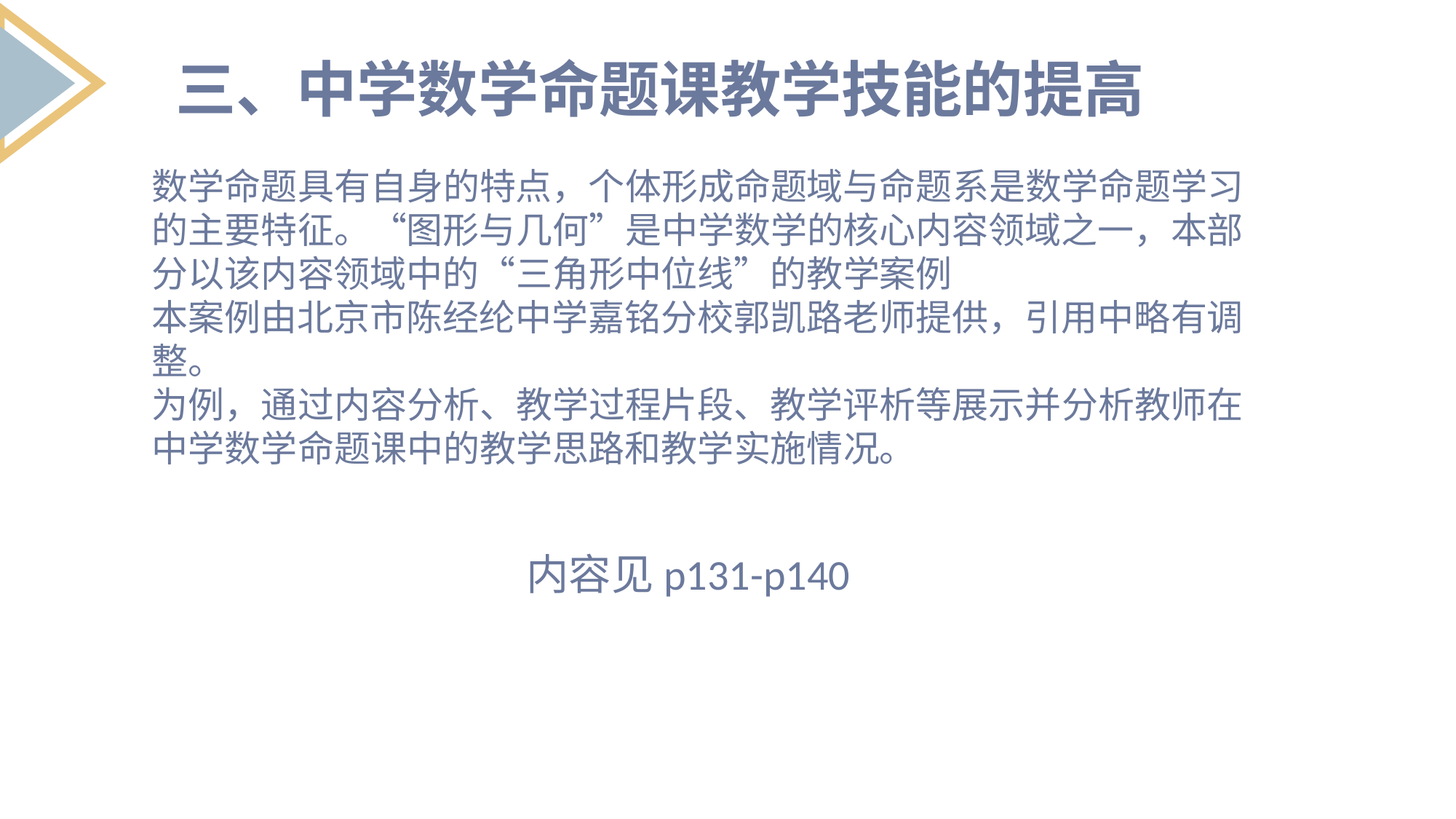

三、中学数学命题课教学技能的提高
数学命题具有自身的特点，个体形成命题域与命题系是数学命题学习的主要特征。“图形与几何”是中学数学的核心内容领域之一，本部分以该内容领域中的“三角形中位线”的教学案例
本案例由北京市陈经纶中学嘉铭分校郭凯路老师提供，引用中略有调整。
为例，通过内容分析、教学过程片段、教学评析等展示并分析教师在中学数学命题课中的教学思路和教学实施情况。
内容见p131-p140